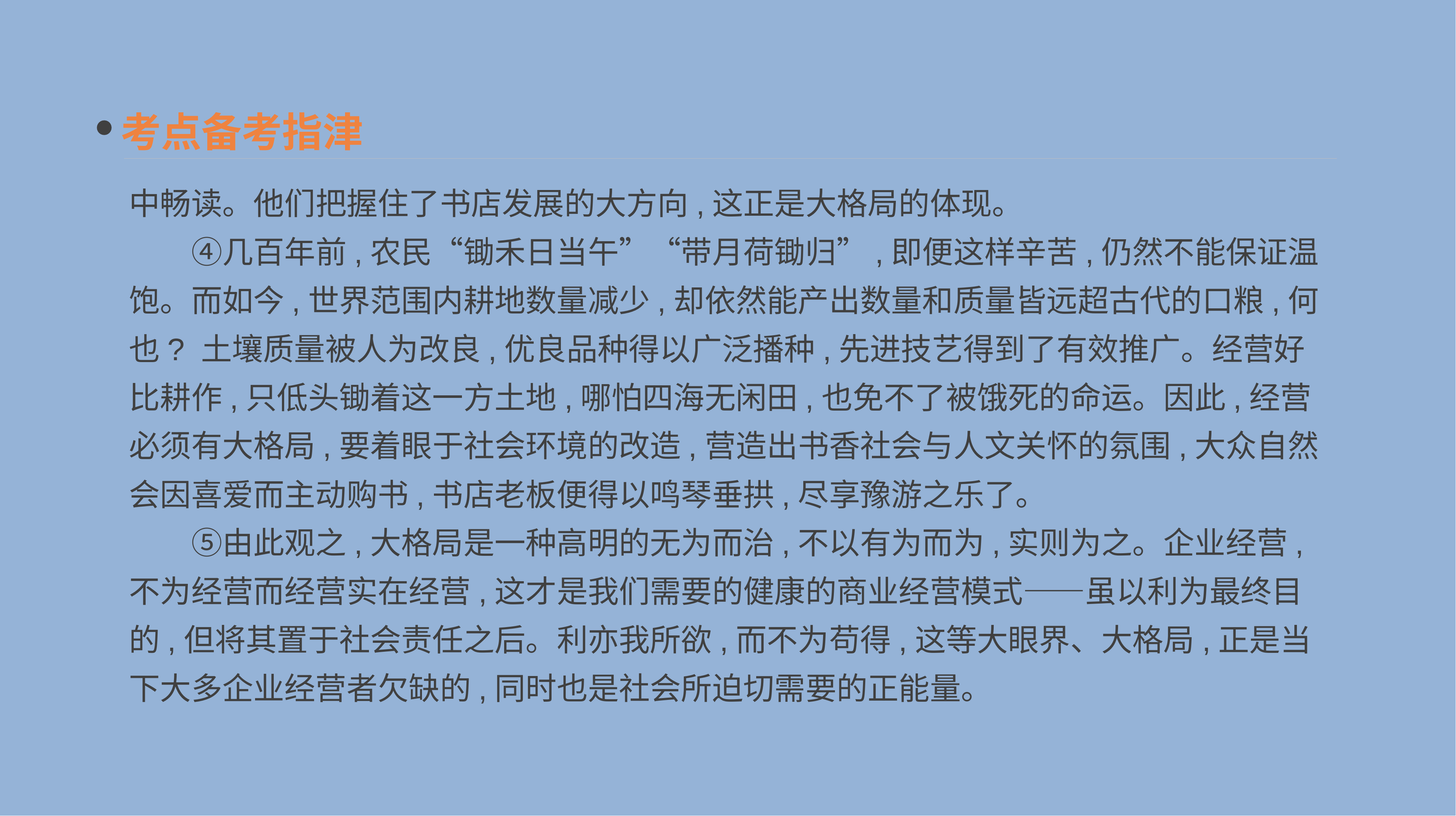

考点备考指津

中畅读。他们把握住了书店发展的大方向,这正是大格局的体现。
　　④几百年前,农民“锄禾日当午”“带月荷锄归”,即便这样辛苦,仍然不能保证温饱。而如今,世界范围内耕地数量减少,却依然能产出数量和质量皆远超古代的口粮,何也? 土壤质量被人为改良,优良品种得以广泛播种,先进技艺得到了有效推广。经营好比耕作,只低头锄着这一方土地,哪怕四海无闲田,也免不了被饿死的命运。因此,经营必须有大格局,要着眼于社会环境的改造,营造出书香社会与人文关怀的氛围,大众自然会因喜爱而主动购书,书店老板便得以鸣琴垂拱,尽享豫游之乐了。
　　⑤由此观之,大格局是一种高明的无为而治,不以有为而为,实则为之。企业经营,不为经营而经营实在经营,这才是我们需要的健康的商业经营模式——虽以利为最终目的,但将其置于社会责任之后。利亦我所欲,而不为苟得,这等大眼界、大格局,正是当下大多企业经营者欠缺的,同时也是社会所迫切需要的正能量。